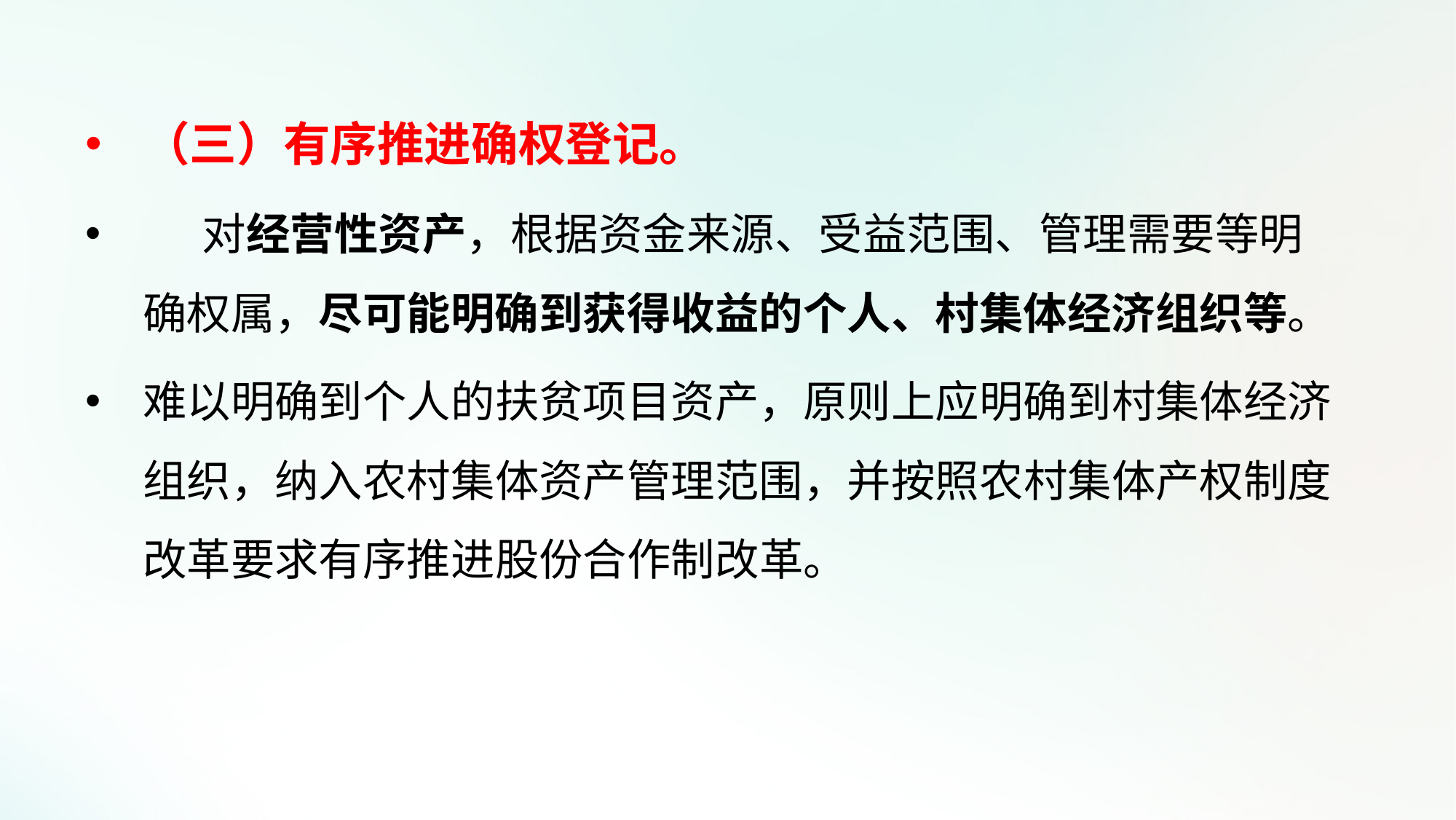

（三）有序推进确权登记。
     对经营性资产，根据资金来源、受益范围、管理需要等明确权属，尽可能明确到获得收益的个人、村集体经济组织等。
难以明确到个人的扶贫项目资产，原则上应明确到村集体经济组织，纳入农村集体资产管理范围，并按照农村集体产权制度改革要求有序推进股份合作制改革。